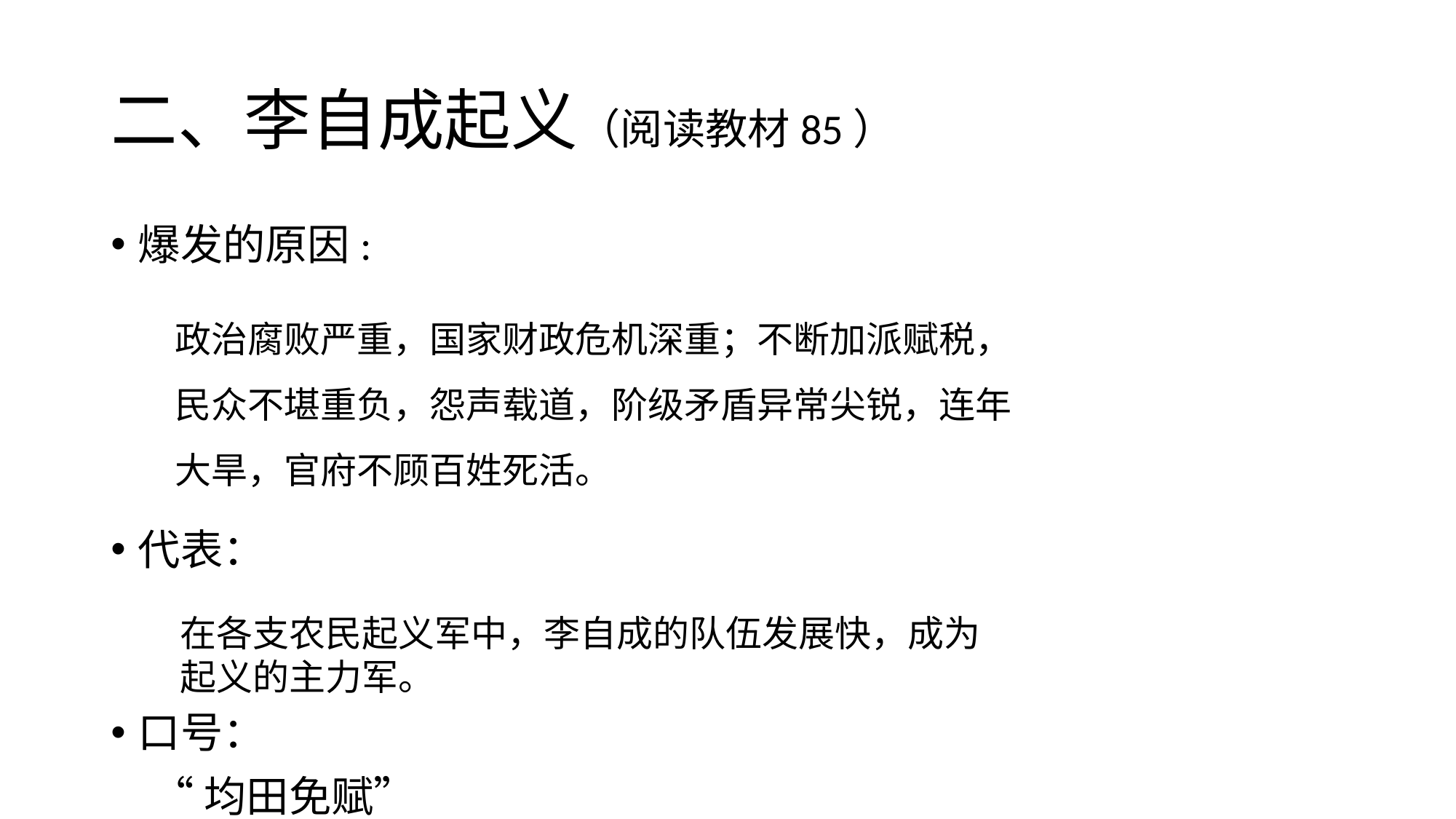

# 二、李自成起义（阅读教材85）
爆发的原因:

代表：

口号：

政治腐败严重，国家财政危机深重；不断加派赋税，民众不堪重负，怨声载道，阶级矛盾异常尖锐，连年大旱，官府不顾百姓死活。
在各支农民起义军中，李自成的队伍发展快，成为起义的主力军。
“均田免赋”